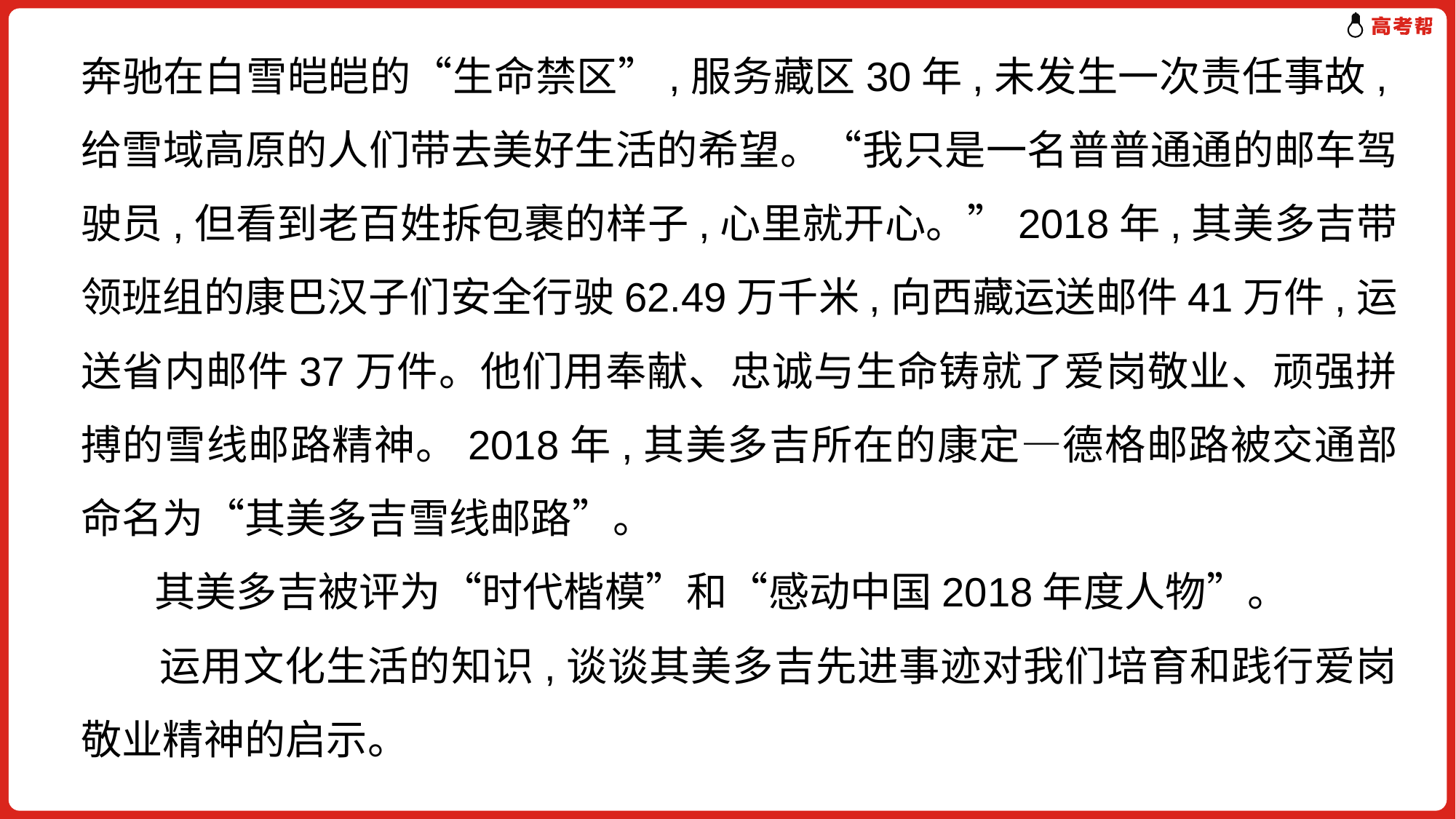

奔驰在白雪皑皑的“生命禁区”,服务藏区30年,未发生一次责任事故,给雪域高原的人们带去美好生活的希望。“我只是一名普普通通的邮车驾驶员,但看到老百姓拆包裹的样子,心里就开心。”2018年,其美多吉带领班组的康巴汉子们安全行驶62.49万千米,向西藏运送邮件41万件,运送省内邮件37万件。他们用奉献、忠诚与生命铸就了爱岗敬业、顽强拼搏的雪线邮路精神。2018年,其美多吉所在的康定—德格邮路被交通部命名为“其美多吉雪线邮路”。
       其美多吉被评为“时代楷模”和“感动中国2018年度人物”。
       运用文化生活的知识,谈谈其美多吉先进事迹对我们培育和践行爱岗敬业精神的启示。